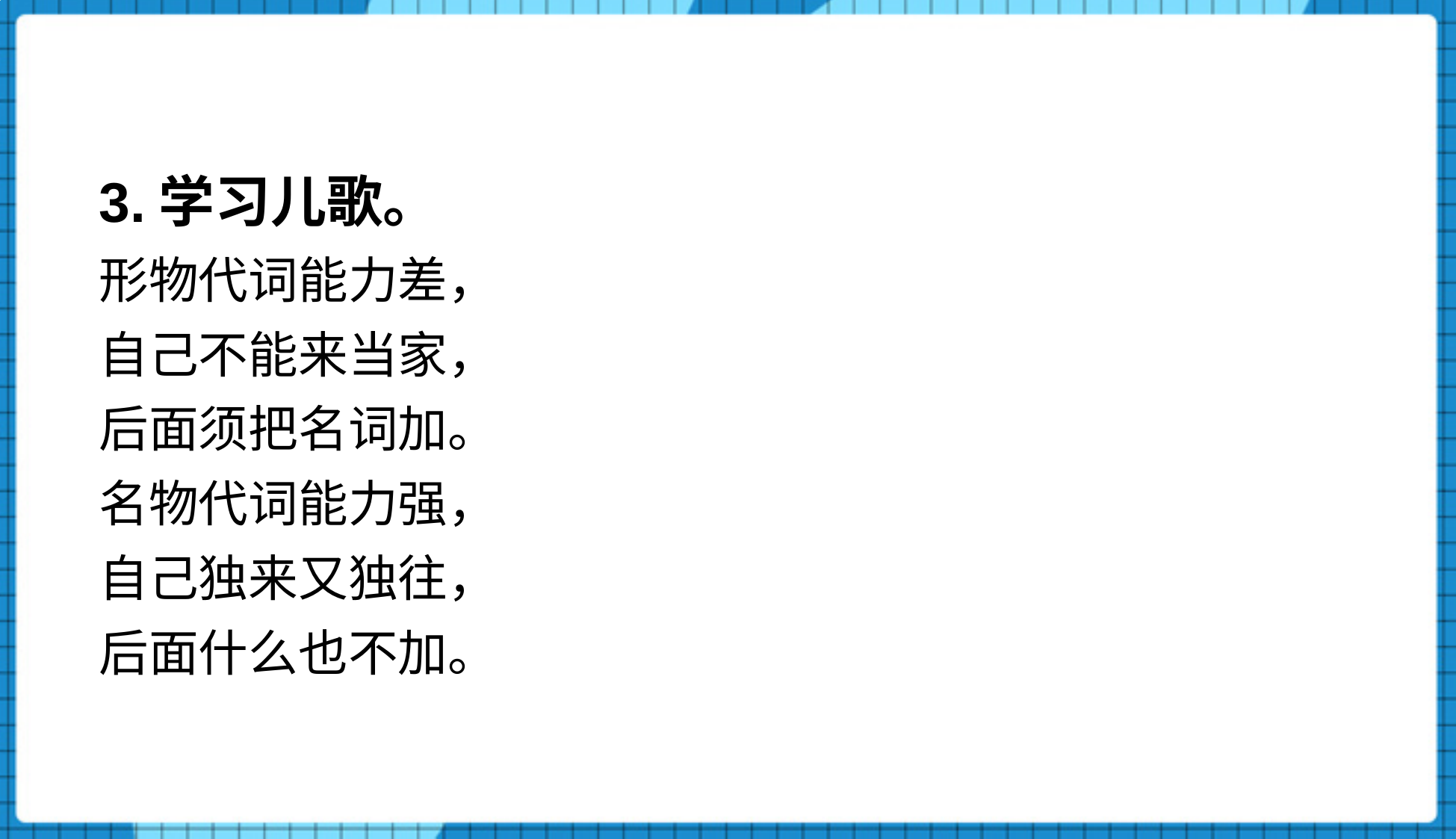

3.学习儿歌。
形物代词能力差，
自己不能来当家，
后面须把名词加。
名物代词能力强，
自己独来又独往，
后面什么也不加。